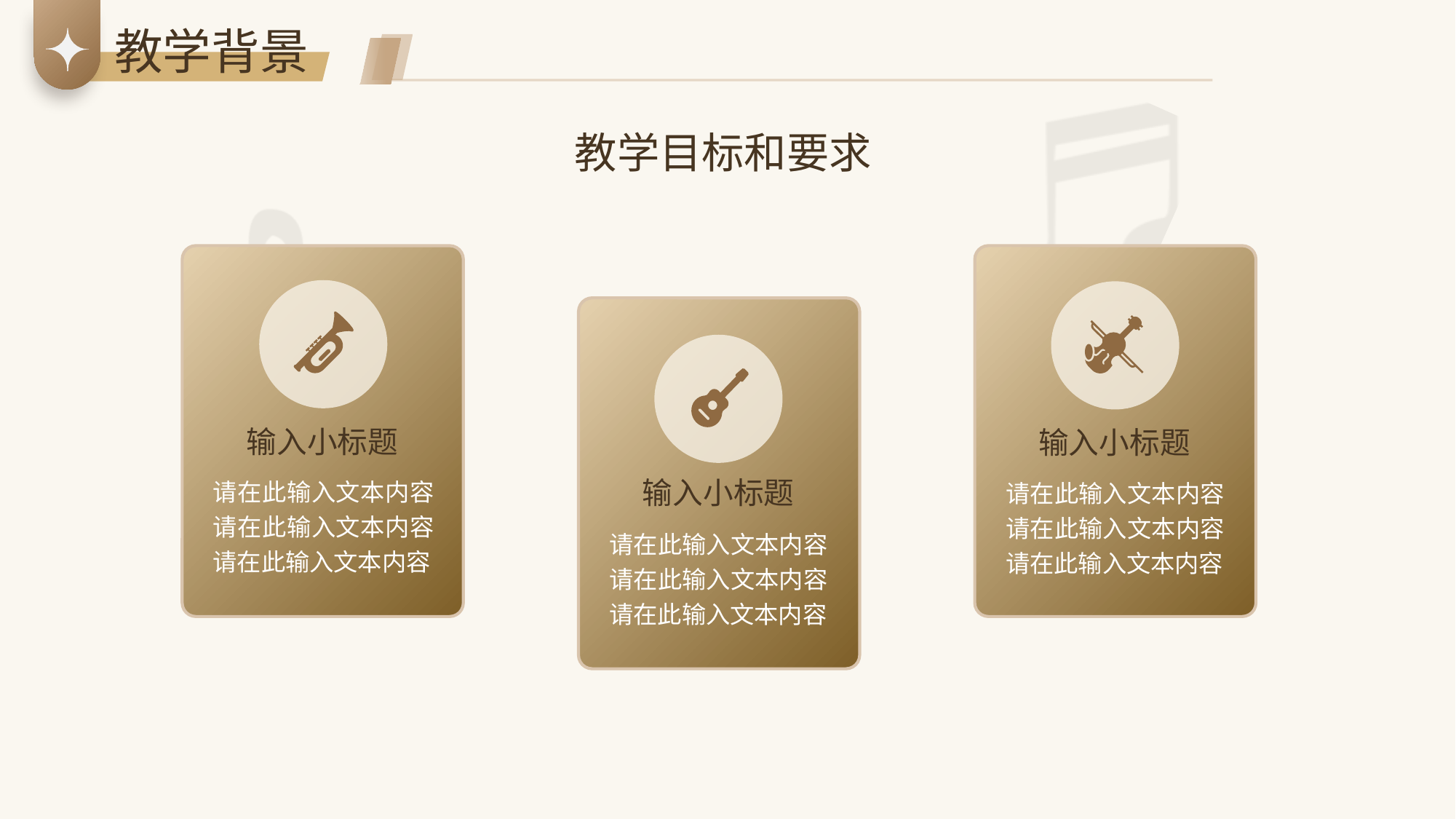

教学背景
教学目标和要求

输入小标题
请在此输入文本内容请在此输入文本内容请在此输入文本内容

输入小标题
请在此输入文本内容请在此输入文本内容请在此输入文本内容

输入小标题
请在此输入文本内容请在此输入文本内容请在此输入文本内容